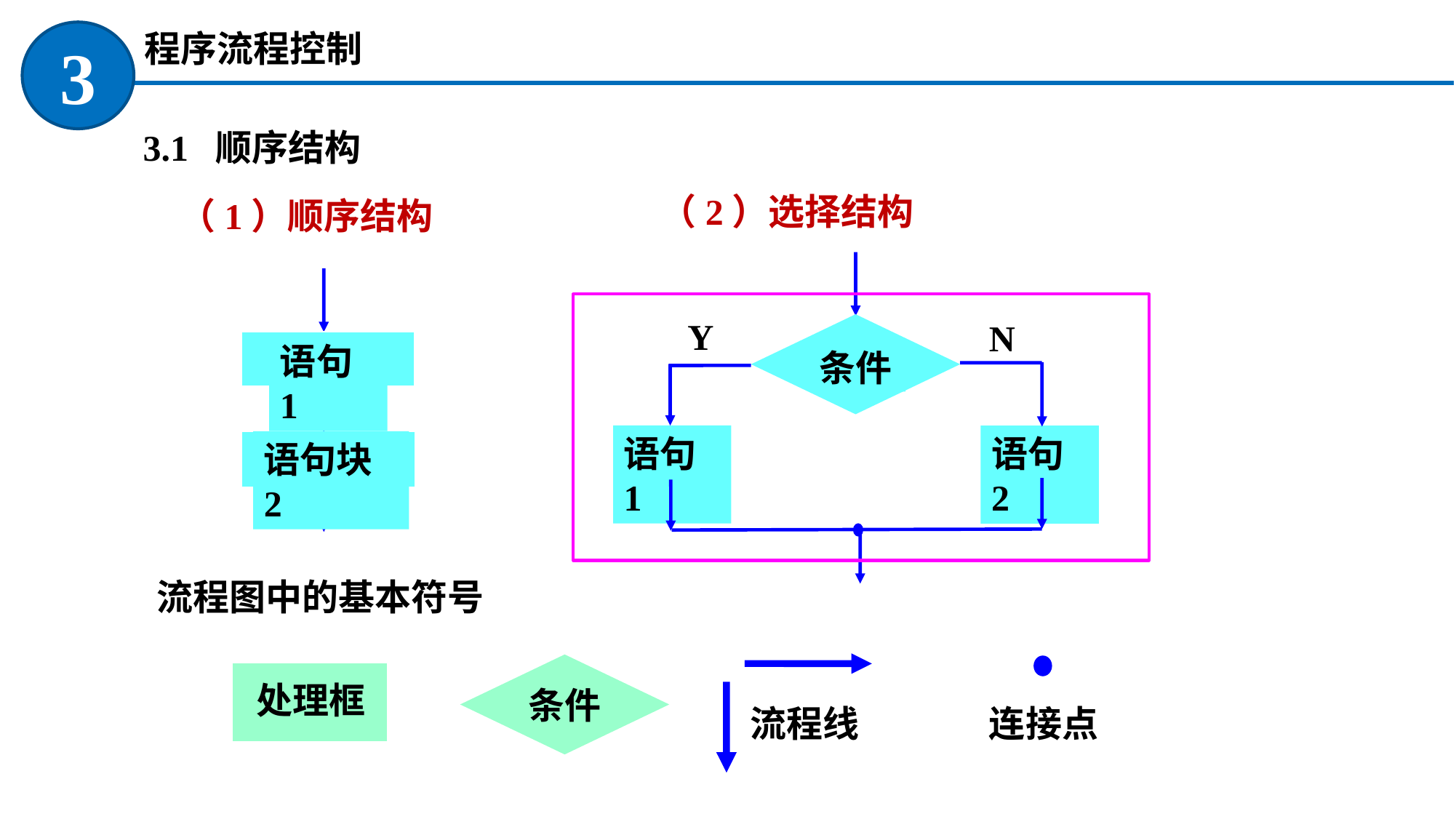

程序流程控制
3
3.1  顺序结构
（2）选择结构
（1）顺序结构

Y
N

条件

语句1

语句1

语句2
语句块2

流程图中的基本符号

条件

处理框

流程线
连接点